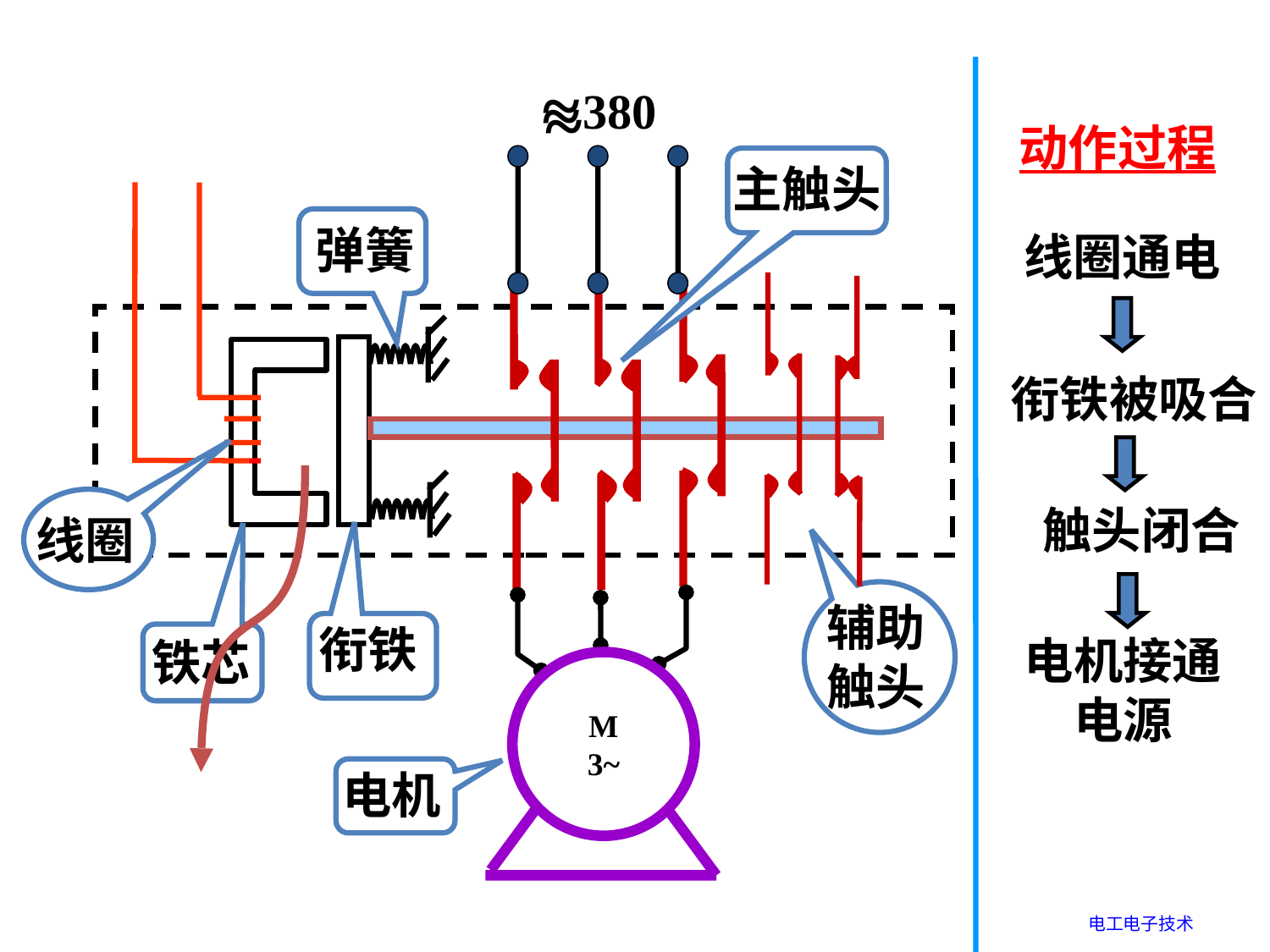

~

~

~

380

动作过程
线圈通电

衔铁被吸合

触头闭合

电机接通
电源

主触头

弹簧

线圈

辅助
触头

M
3~

衔铁

铁芯
电机

电工电子技术